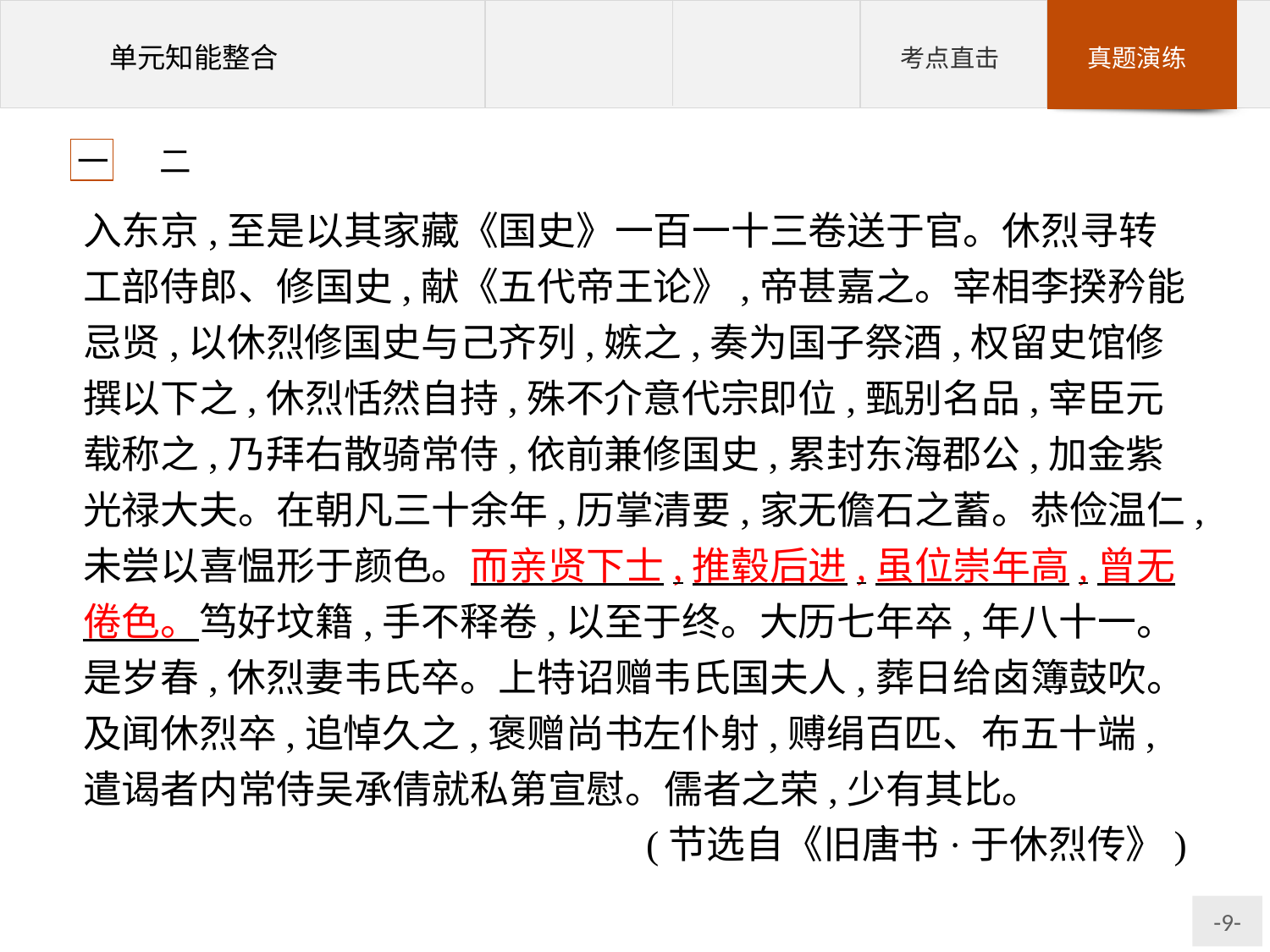

一       二

入东京,至是以其家藏《国史》一百一十三卷送于官。休烈寻转工部侍郎、修国史,献《五代帝王论》,帝甚嘉之。宰相李揆矜能忌贤,以休烈修国史与己齐列,嫉之,奏为国子祭酒,权留史馆修撰以下之,休烈恬然自持,殊不介意代宗即位,甄别名品,宰臣元载称之,乃拜右散骑常侍,依前兼修国史,累封东海郡公,加金紫光禄大夫。在朝凡三十余年,历掌清要,家无儋石之蓄。恭俭温仁,未尝以喜愠形于颜色。而亲贤下士,推毂后进,虽位崇年高,曾无倦色。笃好坟籍,手不释卷,以至于终。大历七年卒,年八十一。是岁春,休烈妻韦氏卒。上特诏赠韦氏国夫人,葬日给卤簿鼓吹。及闻休烈卒,追悼久之,褒赠尚书左仆射,赙绢百匹、布五十端,遣谒者内常侍吴承倩就私第宣慰。儒者之荣,少有其比。
(节选自《旧唐书·于休烈传》)